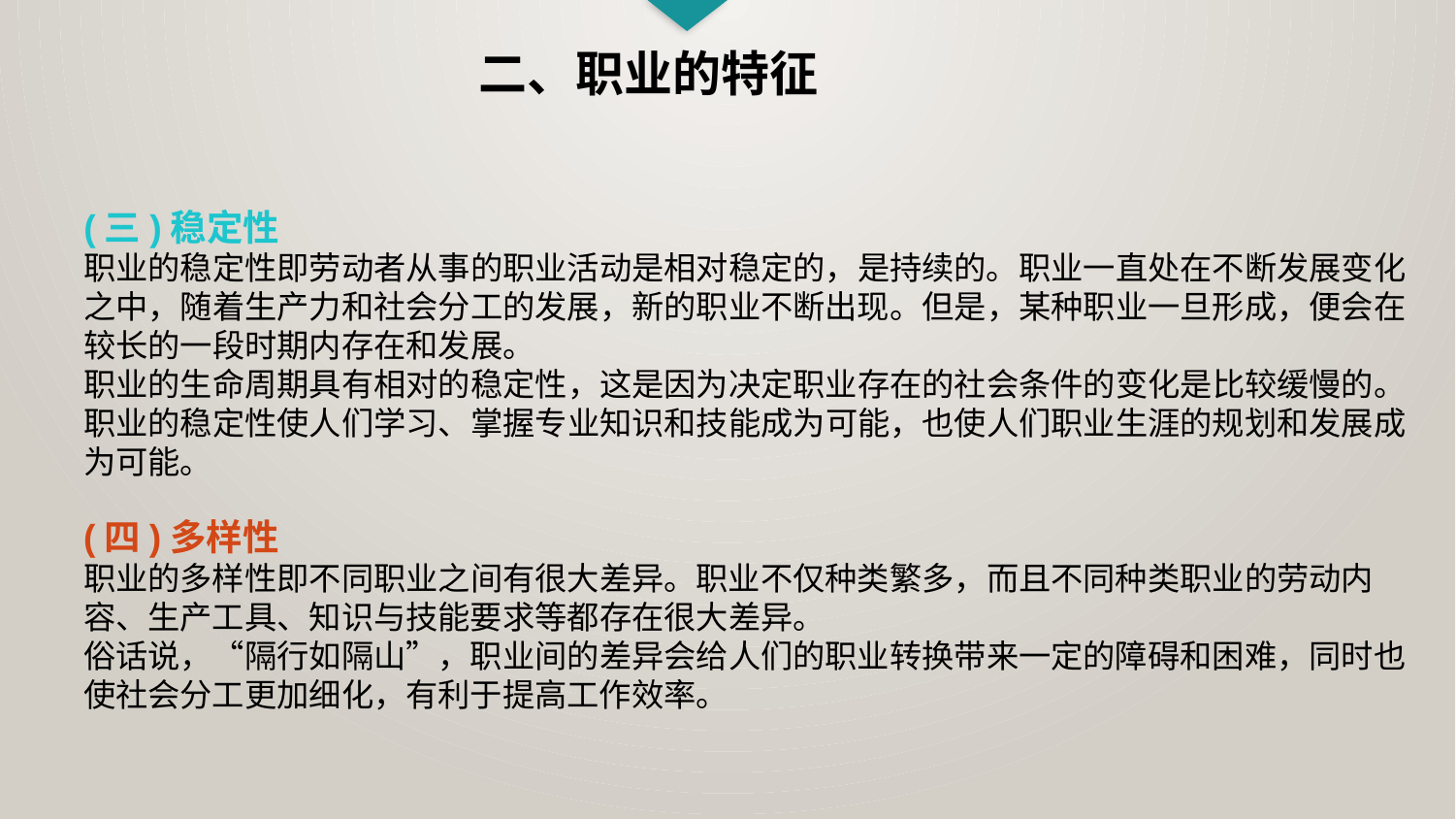

二、职业的特征
(三)稳定性
职业的稳定性即劳动者从事的职业活动是相对稳定的，是持续的。职业一直处在不断发展变化之中，随着生产力和社会分工的发展，新的职业不断出现。但是，某种职业一旦形成，便会在较长的一段时期内存在和发展。
职业的生命周期具有相对的稳定性，这是因为决定职业存在的社会条件的变化是比较缓慢的。职业的稳定性使人们学习、掌握专业知识和技能成为可能，也使人们职业生涯的规划和发展成为可能。
(四)多样性
职业的多样性即不同职业之间有很大差异。职业不仅种类繁多，而且不同种类职业的劳动内容、生产工具、知识与技能要求等都存在很大差异。
俗话说，“隔行如隔山”，职业间的差异会给人们的职业转换带来一定的障碍和困难，同时也使社会分工更加细化，有利于提高工作效率。
12